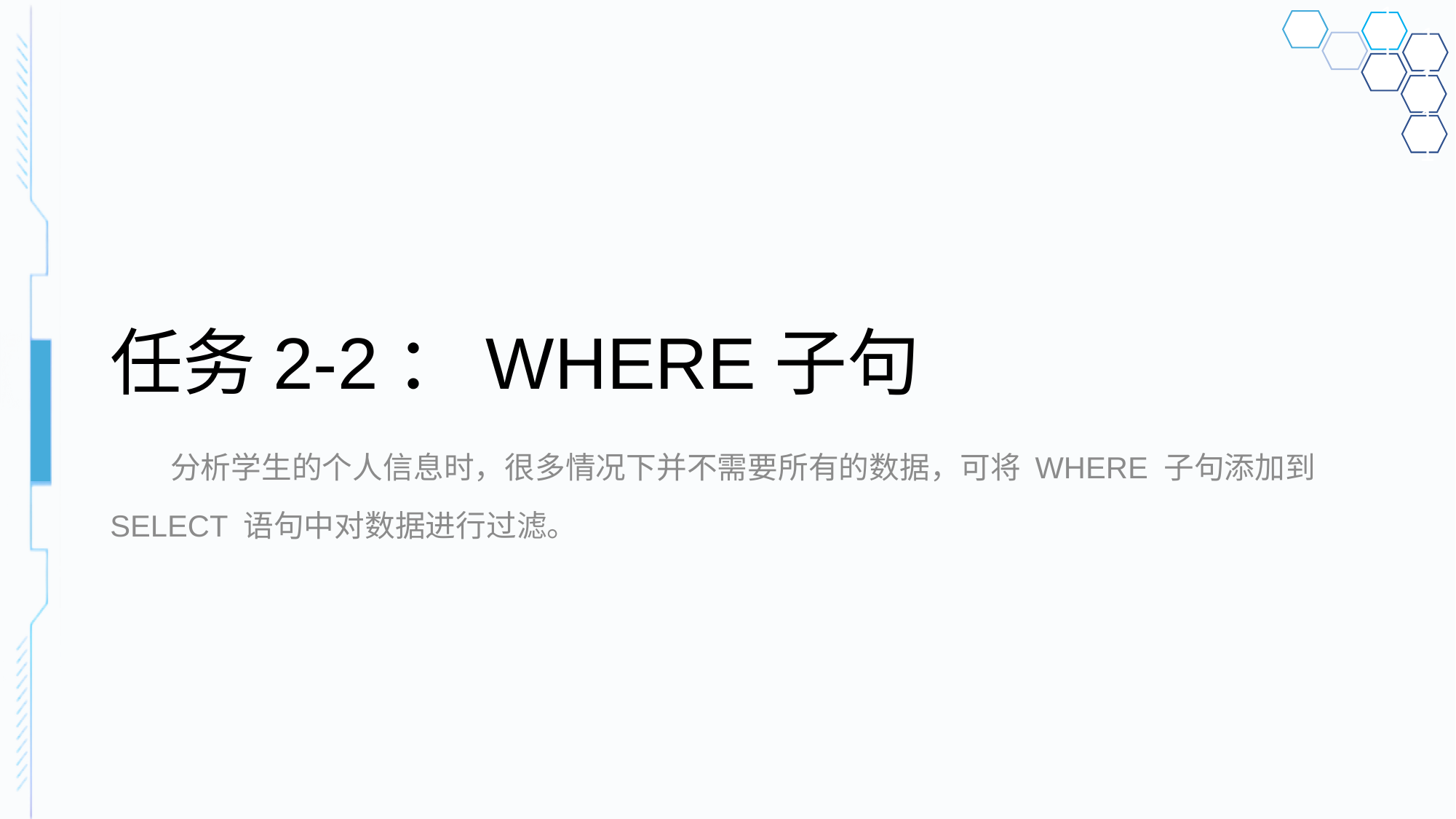

# 任务2-2：WHERE子句
分析学生的个人信息时，很多情况下并不需要所有的数据，可将 WHERE 子句添加到 SELECT 语句中对数据进行过滤。